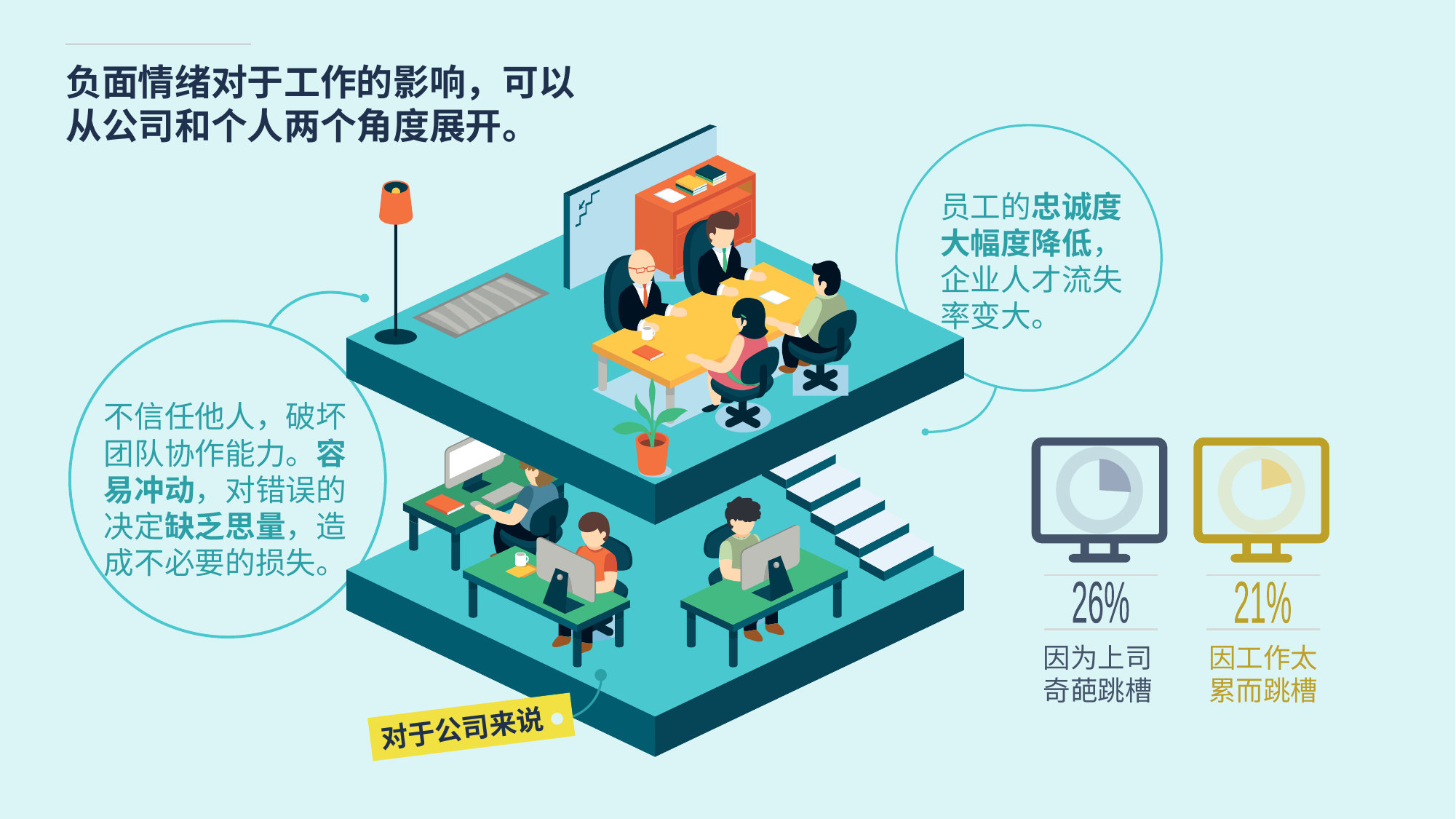

负面情绪对于工作的影响，可以从公司和个人两个角度展开。

员工的忠诚度大幅度降低，企业人才流失率变大。

不信任他人，破坏团队协作能力。容易冲动，对错误的决定缺乏思量，造成不必要的损失。

26%
因为上司奇葩跳槽

21%
因工作太累而跳槽

对于公司来说